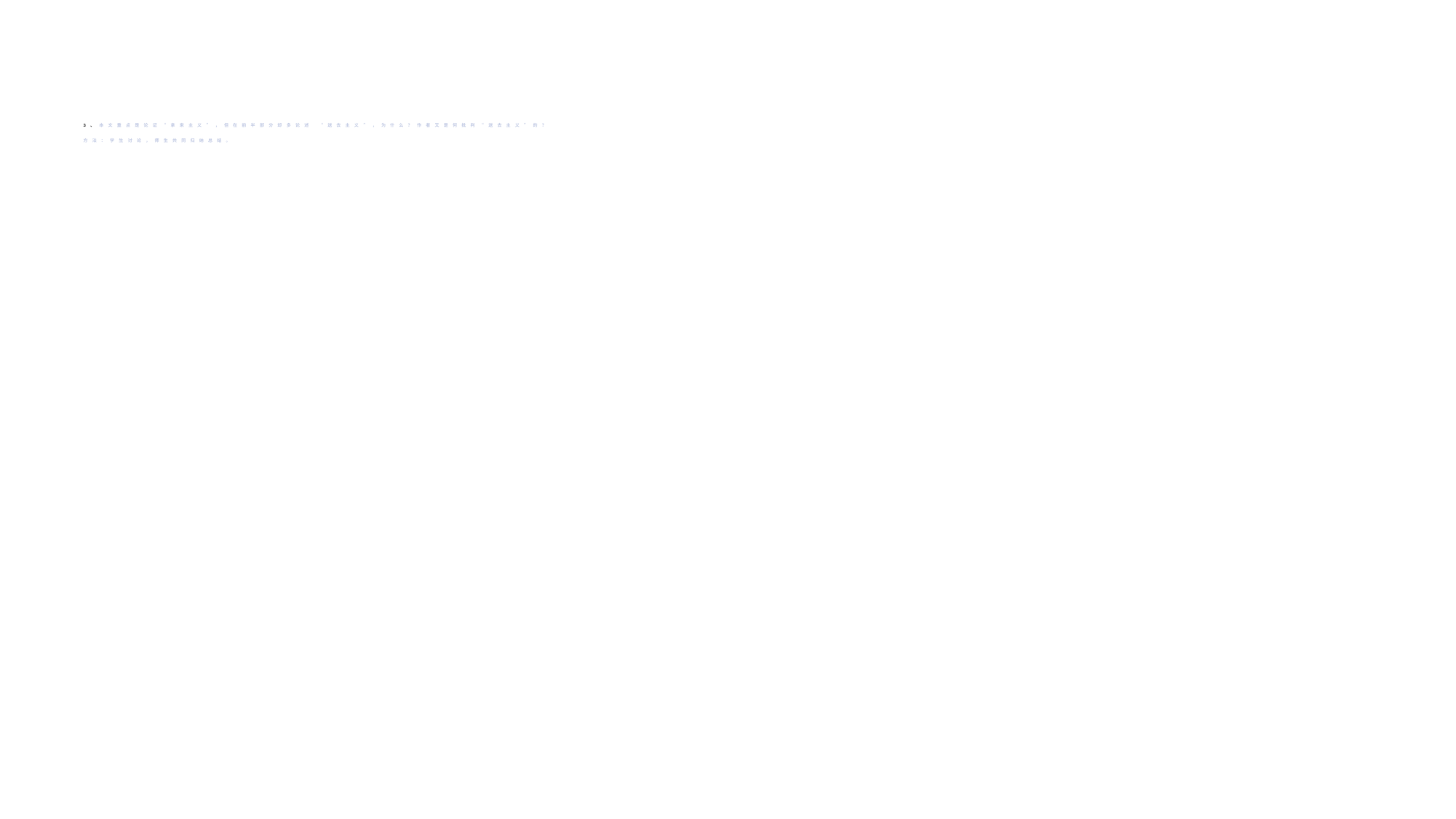

# 3、本文重点是论证“拿来主义”，但在前半部分却多论述 “送去主义”，为什么？作者又是何批判“送去主义”的？ 方法：学生讨论，师生共同归纳总结。